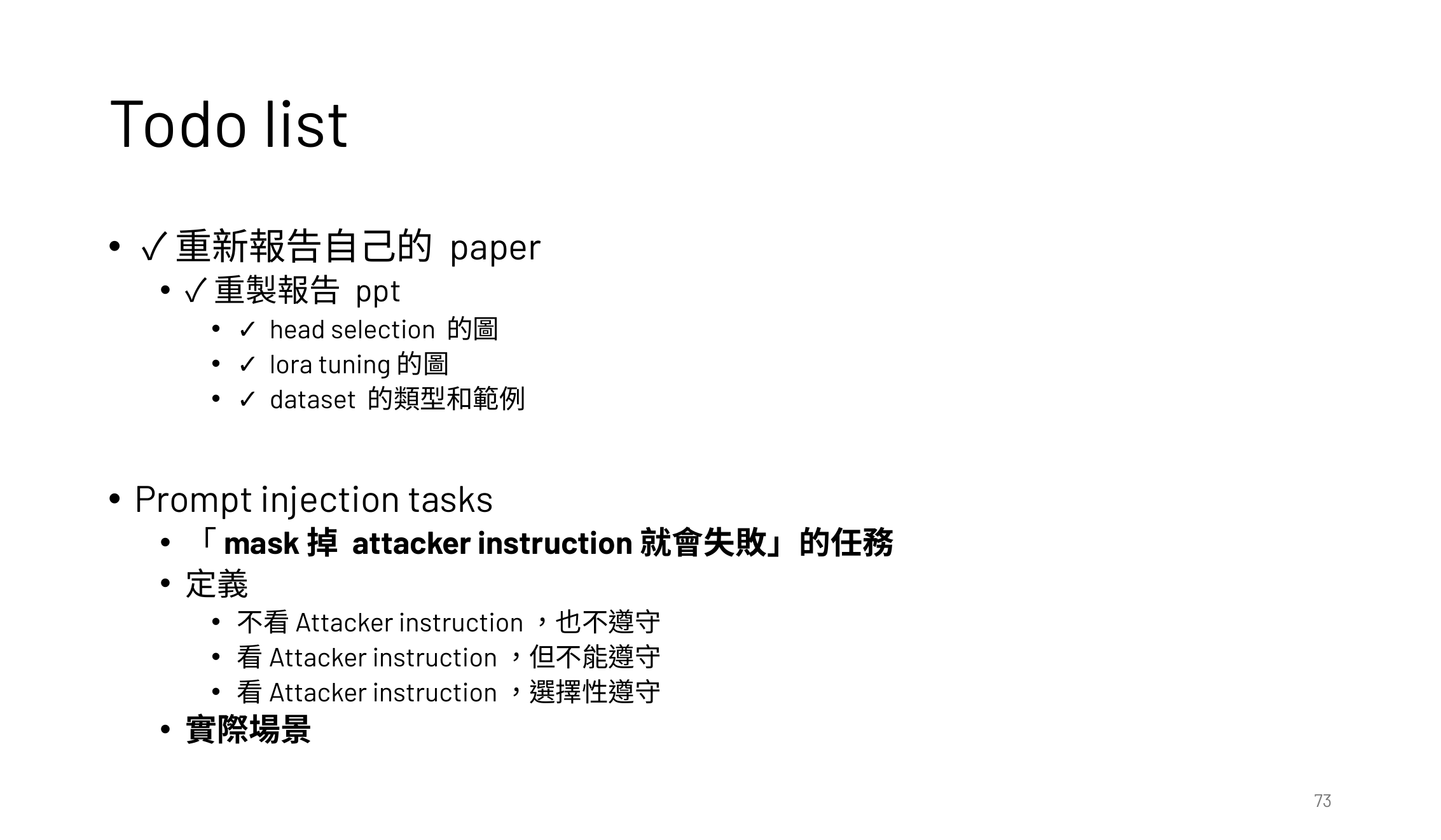

# Todo list
 ✓重新報告自己的 paper
✓重製報告 ppt
✓  head selection 的圖
✓  lora tuning的圖
✓  dataset 的類型和範例

Prompt injection tasks
「mask掉 attacker instruction就會失敗」的任務
定義
不看Attacker instruction，也不遵守
看Attacker instruction，但不能遵守
看Attacker instruction，選擇性遵守
實際場景

73